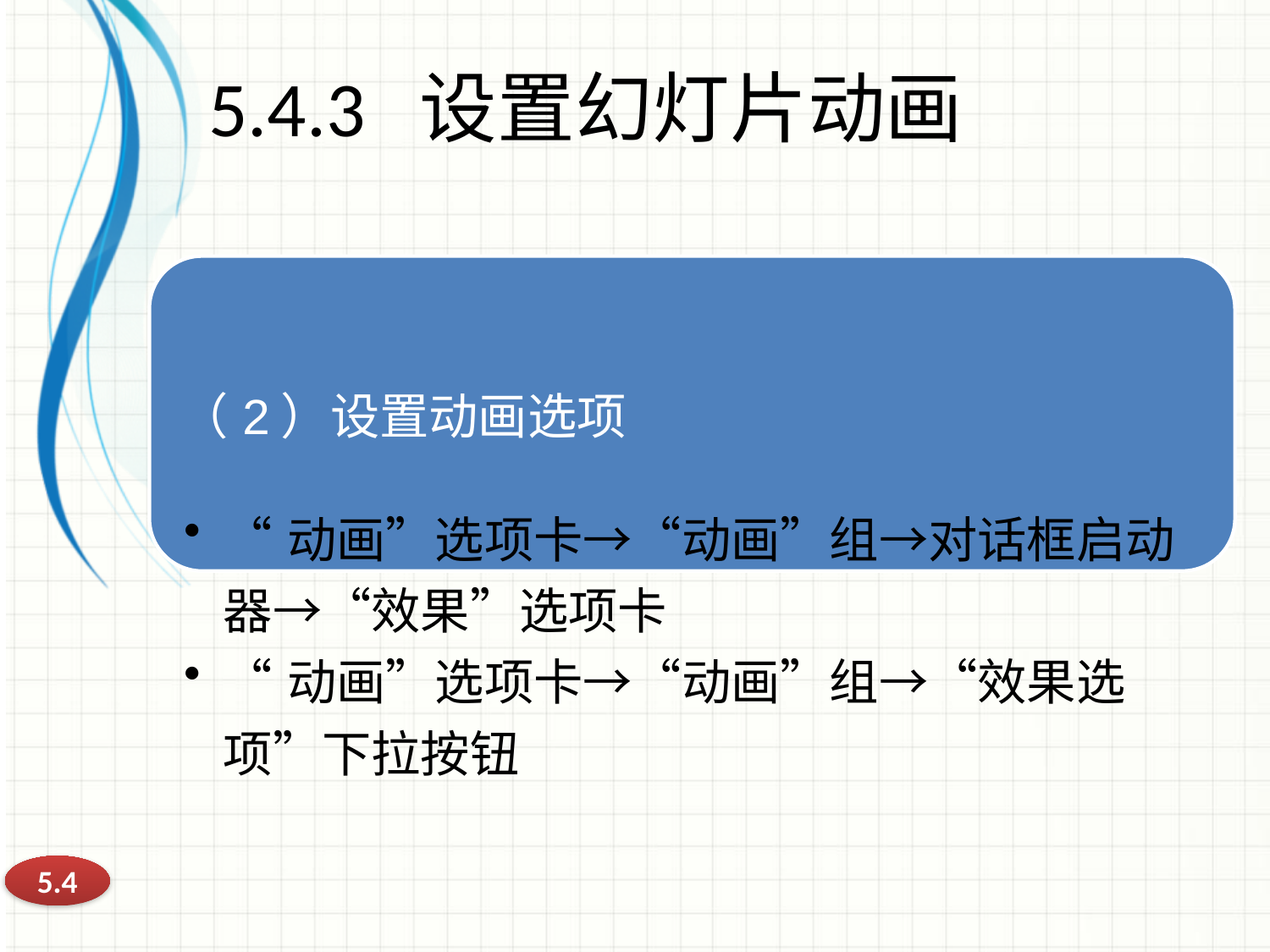

# 5.4.3  设置幻灯片动画
（2）设置动画选项
“动画”选项卡→“动画”组→对话框启动器→“效果”选项卡
“动画”选项卡→“动画”组→“效果选项”下拉按钮